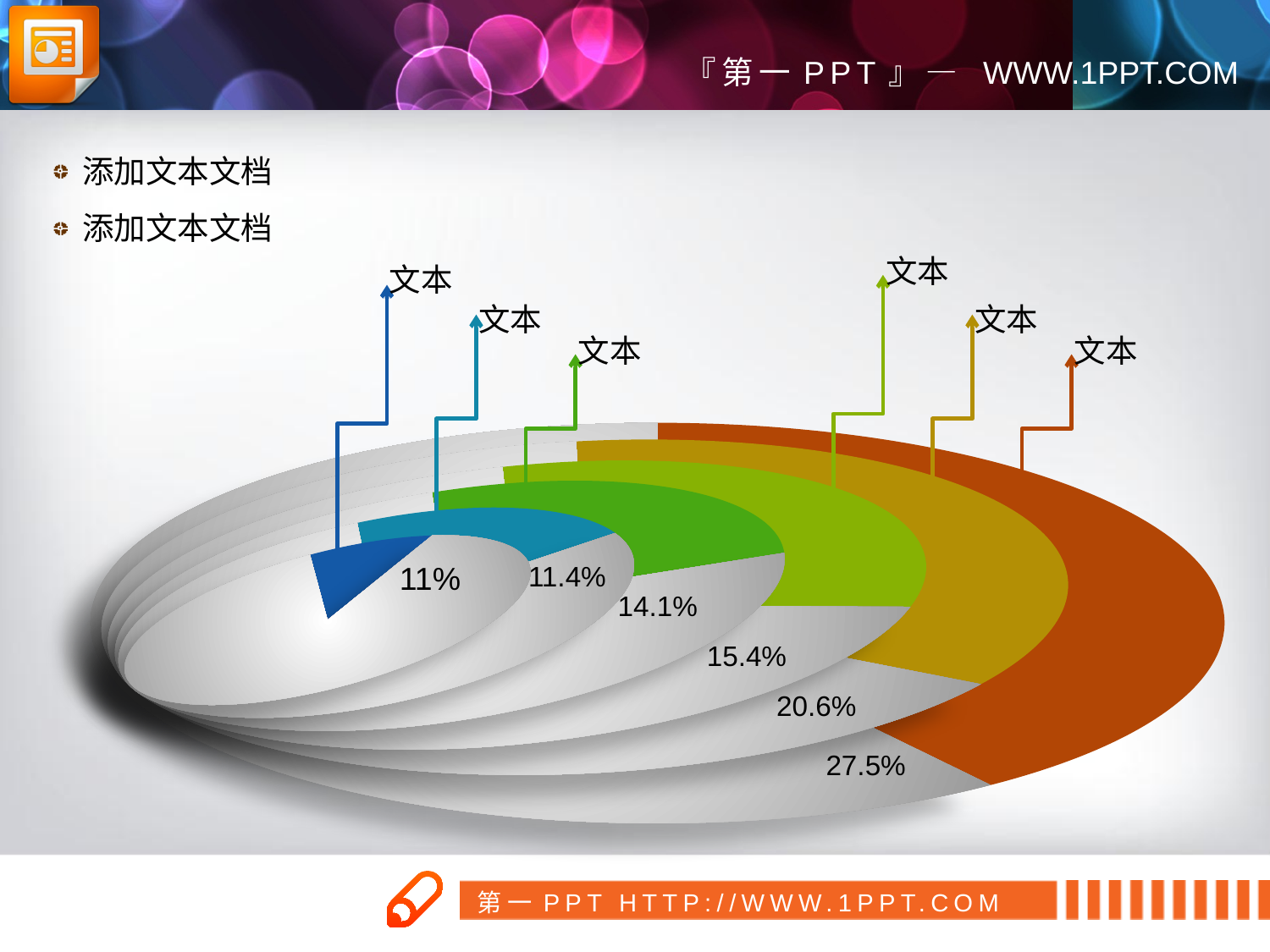

添加文本文档
添加文本文档
文本
文本
文本
文本
文本
文本

11%
11.4%
14.1%
15.4%
20.6%
27.5%